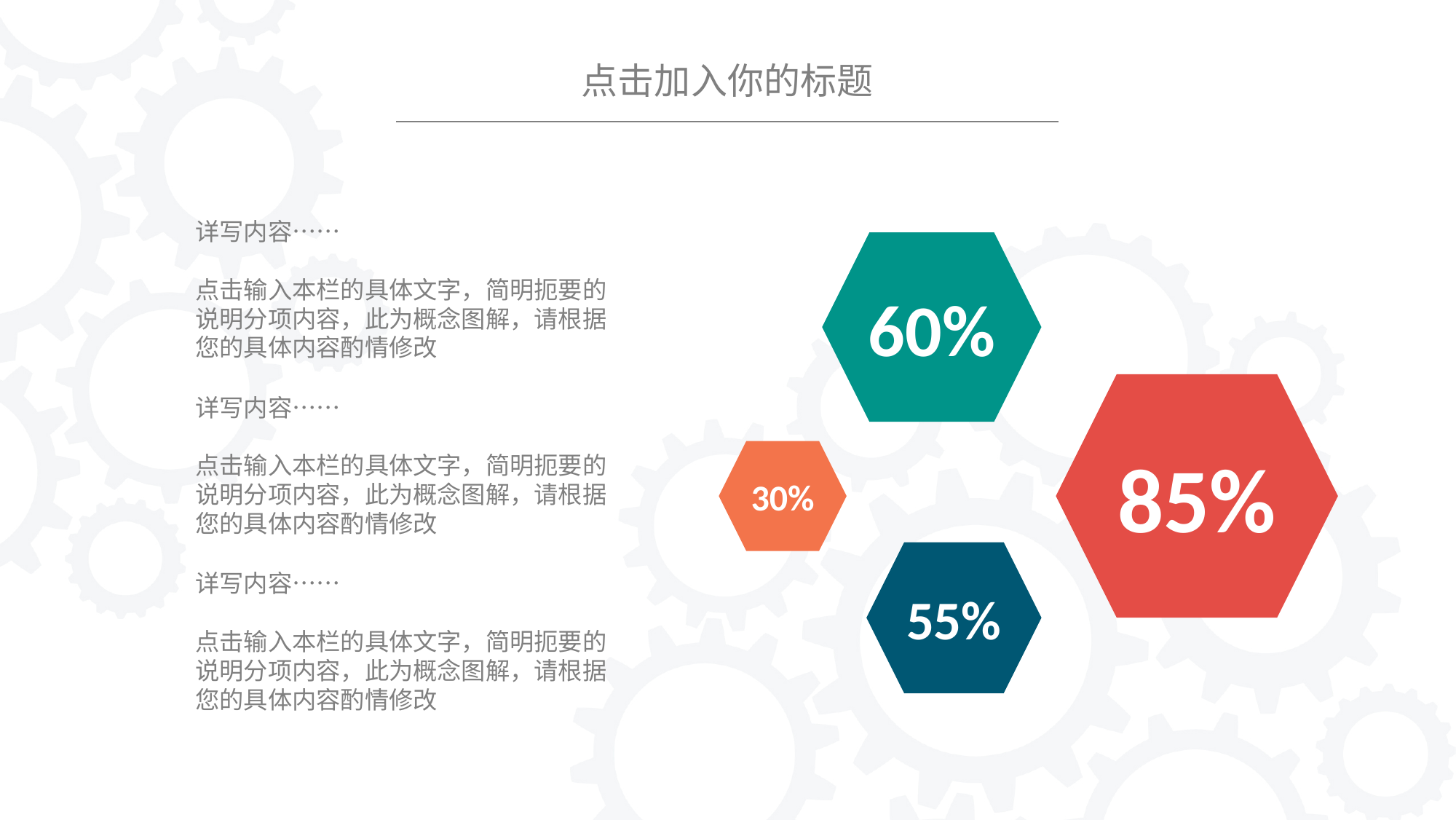

点击加入你的标题
详写内容……

点击输入本栏的具体文字，简明扼要的说明分项内容，此为概念图解，请根据您的具体内容酌情修改
60%
85%
详写内容……

点击输入本栏的具体文字，简明扼要的说明分项内容，此为概念图解，请根据您的具体内容酌情修改
30%
55%
详写内容……

点击输入本栏的具体文字，简明扼要的说明分项内容，此为概念图解，请根据您的具体内容酌情修改